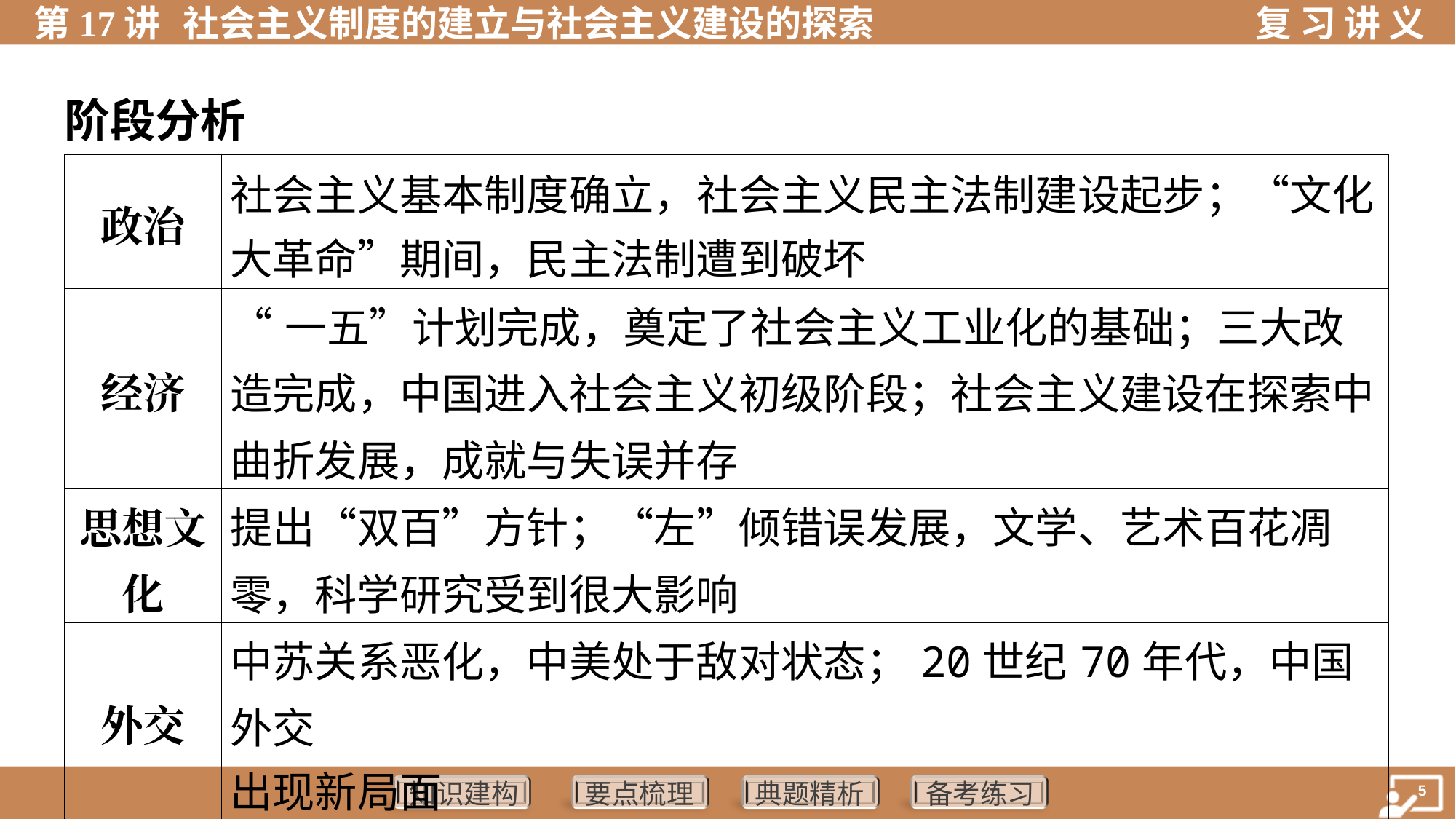

阶段分析
| 政治 | 社会主义基本制度确立，社会主义民主法制建设起步；“文化 大革命”期间，民主法制遭到破坏 |
| --- | --- |
| 经济 | “一五”计划完成，奠定了社会主义工业化的基础；三大改造完成，中国进入社会主义初级阶段；社会主义建设在探索中曲折发展，成就与失误并存 |
| 思想文 化 | 提出“双百”方针；“左”倾错误发展，文学、艺术百花凋零，科学研究受到很大影响 |
| 外交 | 中苏关系恶化，中美处于敌对状态；20世纪70年代，中国外交 出现新局面 |